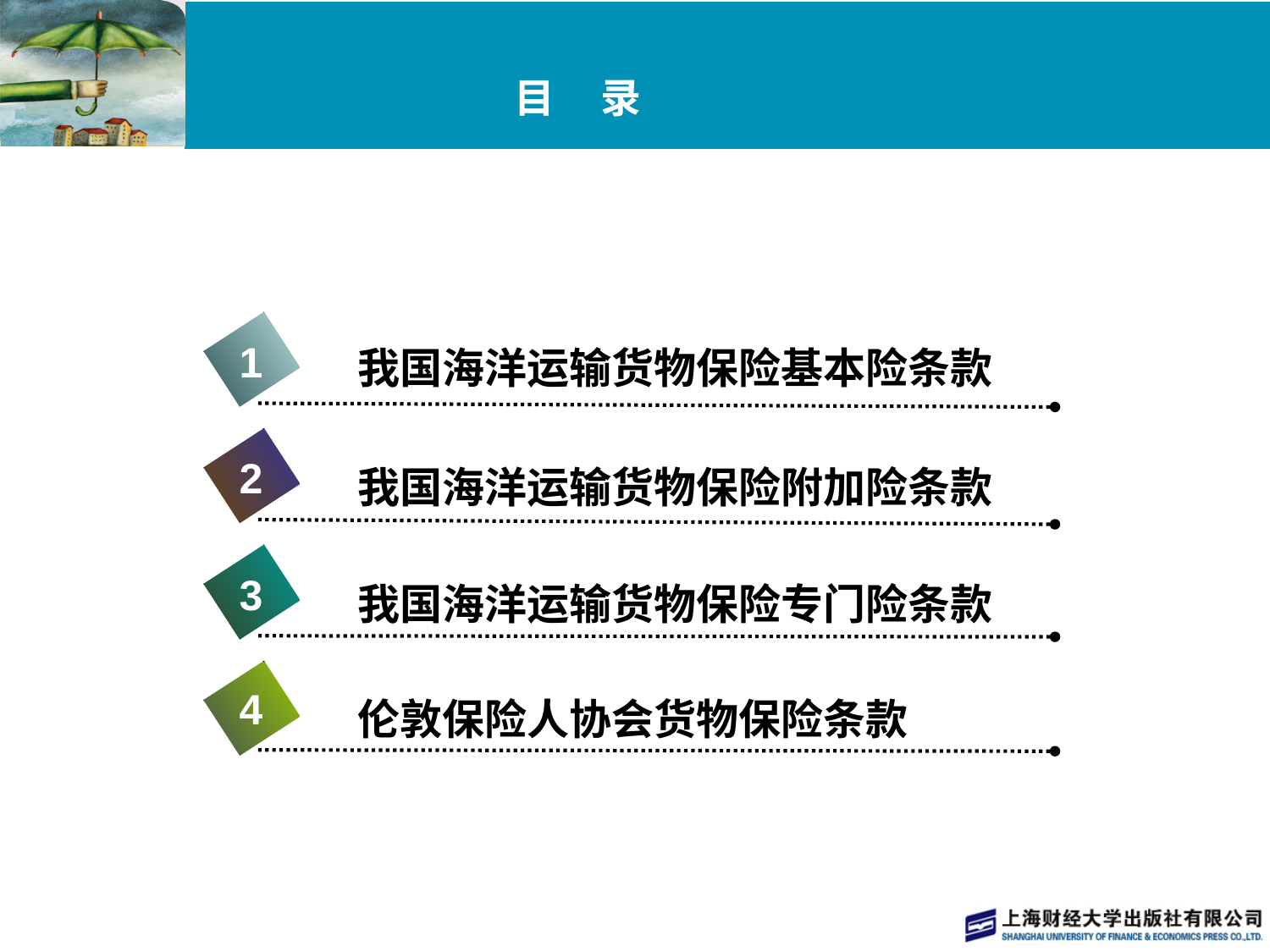

# 目     录

1
我国海洋运输货物保险基本险条款

2
我国海洋运输货物保险附加险条款

3
我国海洋运输货物保险专门险条款

4
伦敦保险人协会货物保险条款